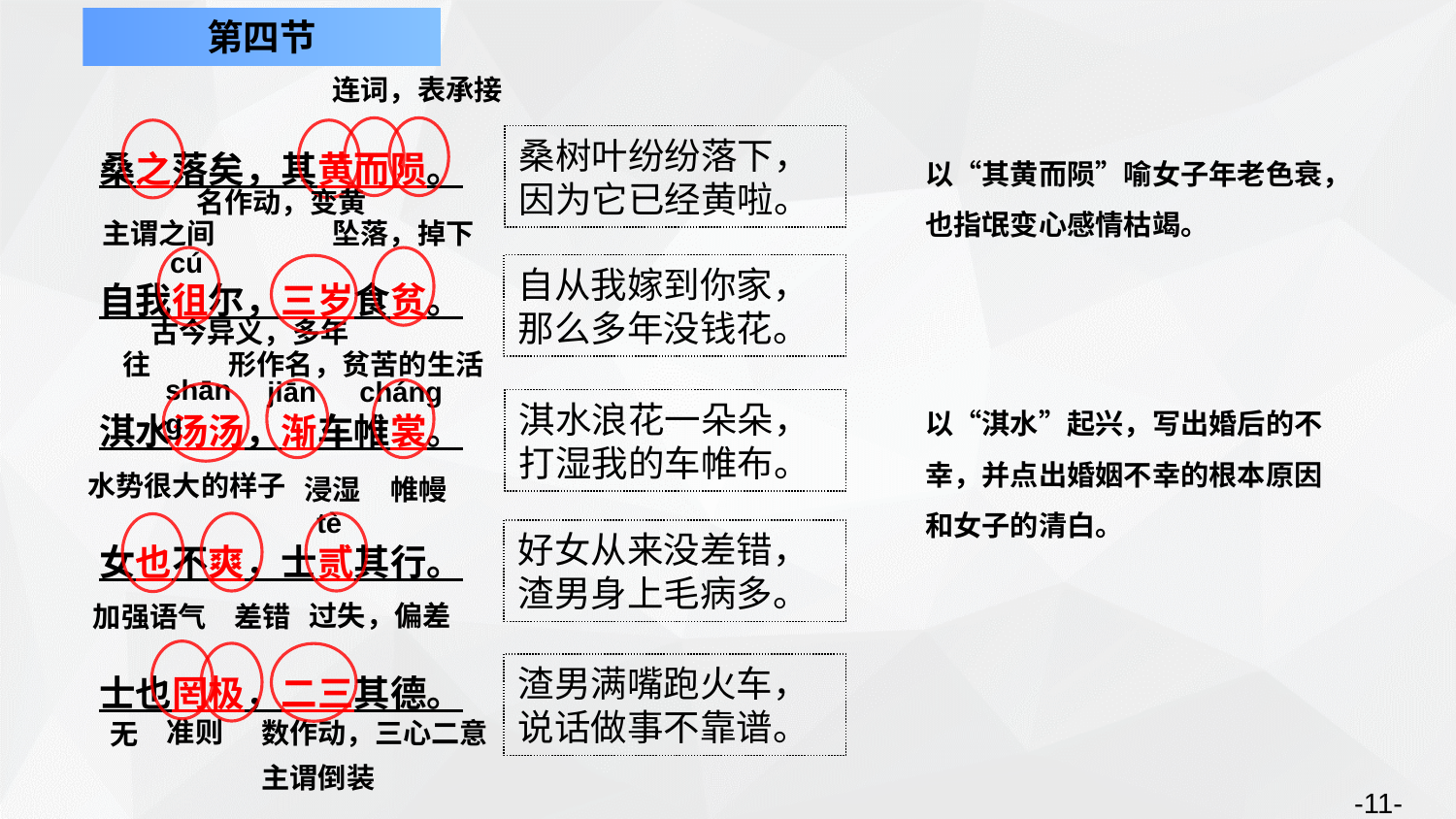

第四节
连词，表承接
桑之落矣，其黄而陨。

自我徂尔，三岁食贫。

淇水汤汤，渐车帷裳。

女也不爽，士贰其行。

士也罔极，二三其德。

桑树叶纷纷落下，
因为它已经黄啦。
以“其黄而陨”喻女子年老色衰，也指氓变心感情枯竭。
名作动，变黄
主谓之间
坠落，掉下
cú

自从我嫁到你家，
那么多年没钱花。

古今异义，多年
形作名，贫苦的生活
往
shāng
jiān
cháng

以“淇水”起兴，写出婚后的不幸，并点出婚姻不幸的根本原因和女子的清白。

淇水浪花一朵朵，
打湿我的车帷布。
水势很大的样子
浸湿
帷幔
tè

好女从来没差错，
渣男身上毛病多。
过失，偏差
差错
加强语气

渣男满嘴跑火车，
说话做事不靠谱。
准则
数作动，三心二意
无
主谓倒装
-11-